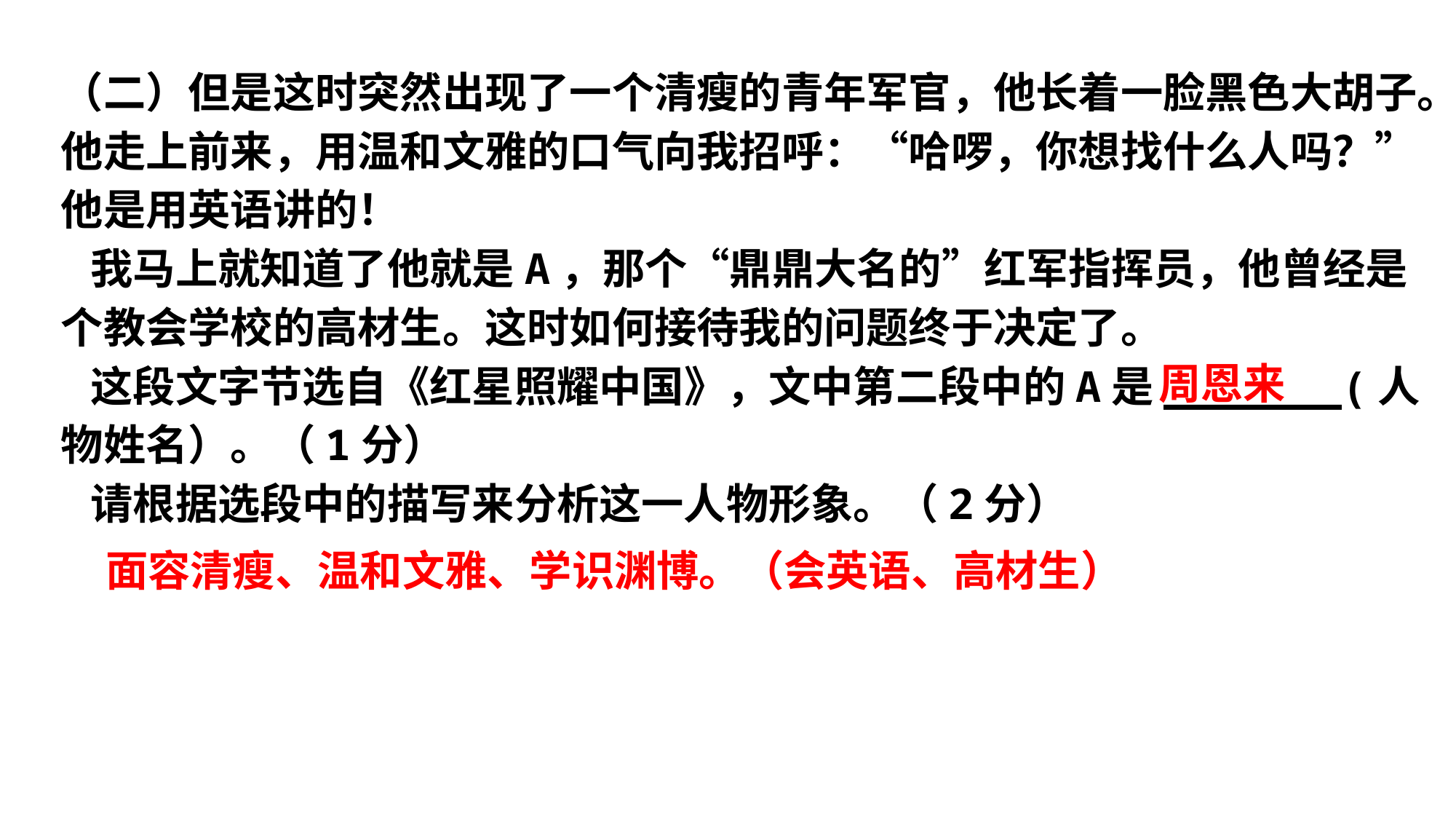

（二）但是这时突然出现了一个清瘦的青年军官，他长着一脸黑色大胡子。他走上前来，用温和文雅的口气向我招呼：“哈啰，你想找什么人吗？”他是用英语讲的！
  我马上就知道了他就是A，那个“鼎鼎大名的”红军指挥员，他曾经是个教会学校的高材生。这时如何接待我的问题终于决定了。
  这段文字节选自《红星照耀中国》，文中第二段中的A是_______(人物姓名）。（1分）
  请根据选段中的描写来分析这一人物形象。（2分）
周恩来
面容清瘦、温和文雅、学识渊博。（会英语、高材生）